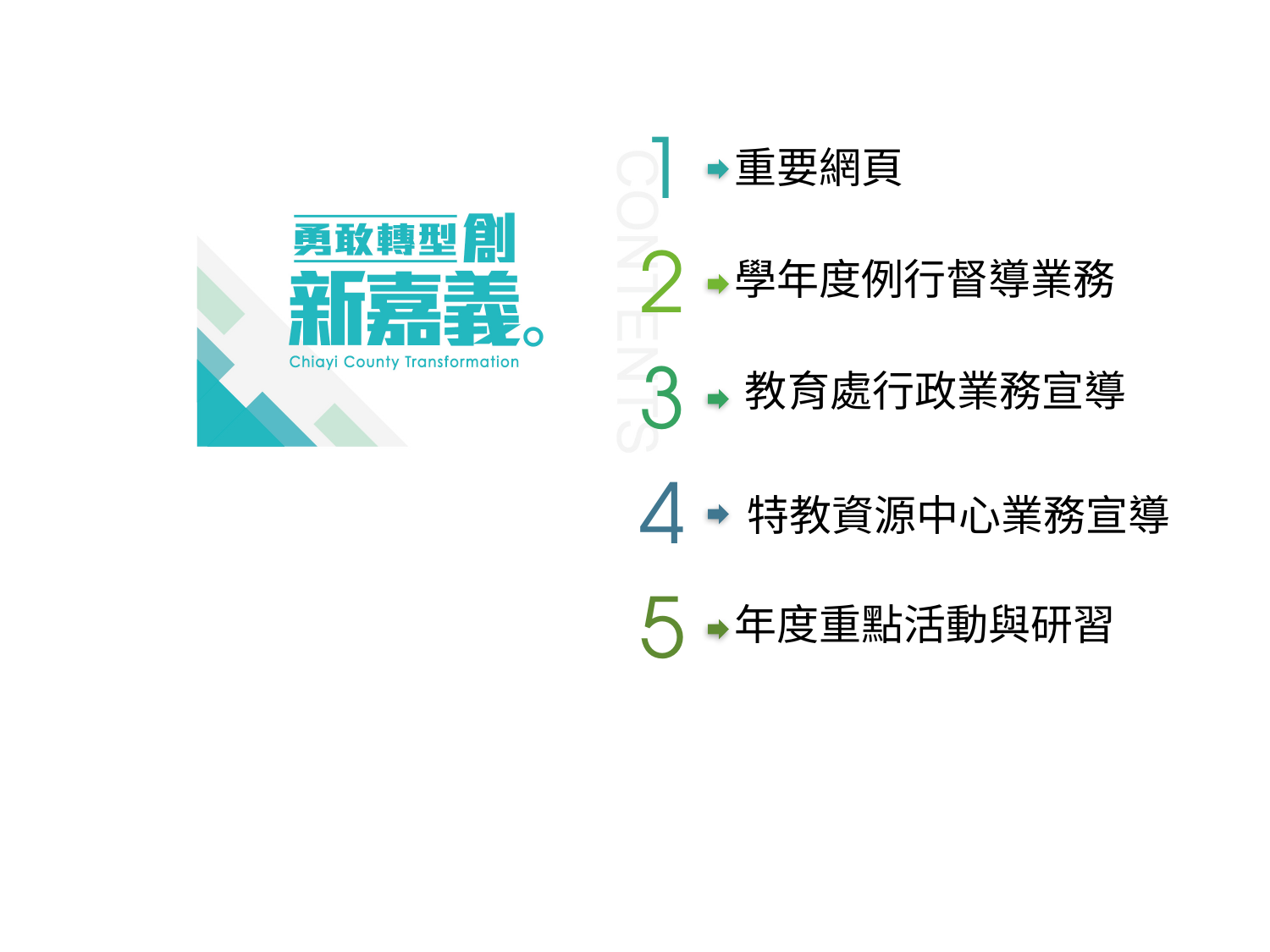

1
重要網頁

2
學年度例行督導業務

3

教育處行政業務宣導
4

特教資源中心業務宣導
5
年度重點活動與研習